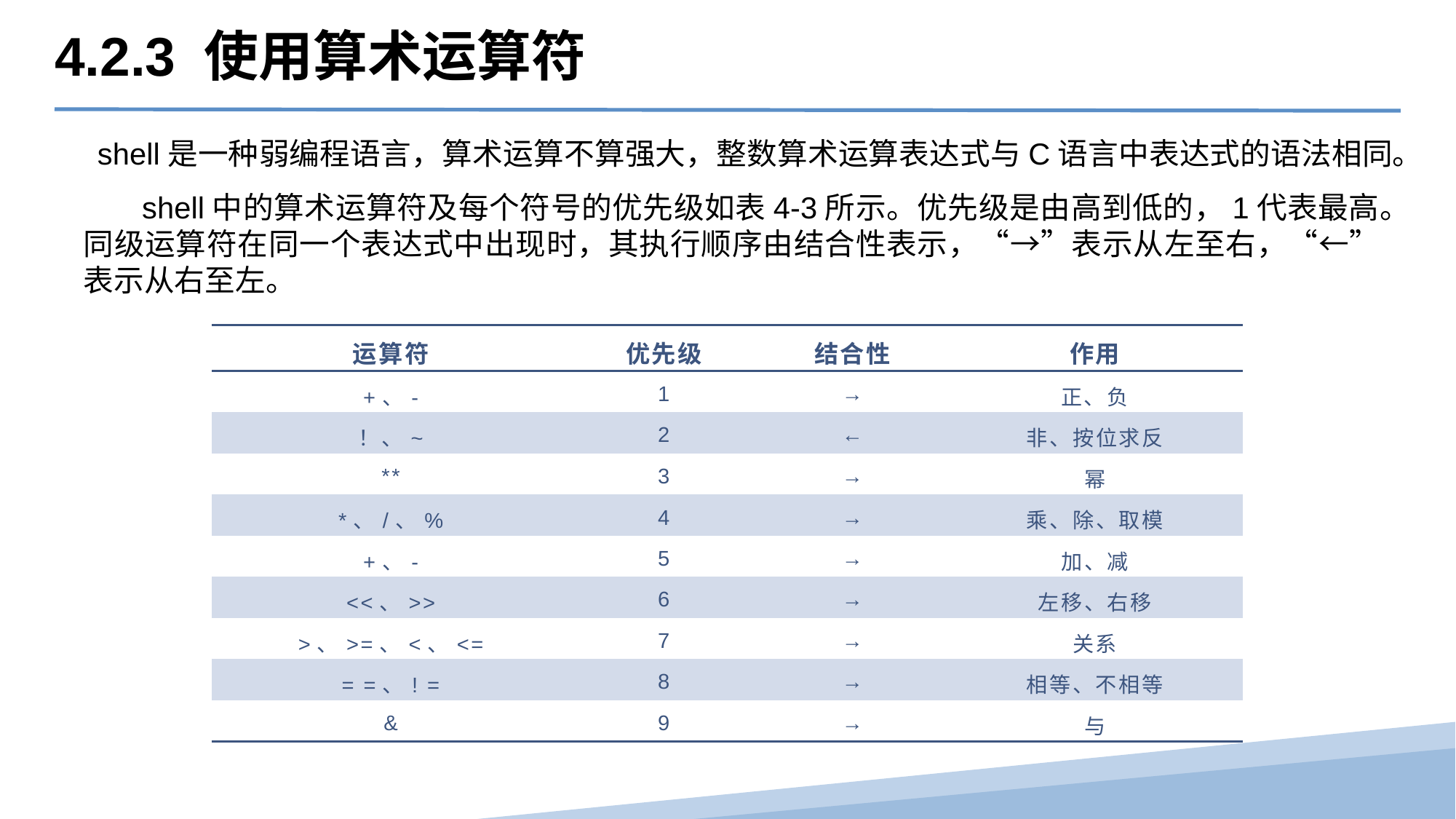

4.2.3 使用算术运算符
shell是一种弱编程语言，算术运算不算强大，整数算术运算表达式与C语言中表达式的语法相同。
   shell中的算术运算符及每个符号的优先级如表4-3所示。优先级是由高到低的，1代表最高。同级运算符在同一个表达式中出现时，其执行顺序由结合性表示，“→”表示从左至右，“←”表示从右至左。
| 运算符 | 优先级 | 结合性 | 作用 |
| --- | --- | --- | --- |
| +、- | 1 | → | 正、负 |
| ！、~ | 2 | ← | 非、按位求反 |
| \*\* | 3 | → | 幂 |
| \*、/、% | 4 | → | 乘、除、取模 |
| +、- | 5 | → | 加、减 |
| <<、>> | 6 | → | 左移、右移 |
| >、>=、<、<= | 7 | → | 关系 |
| = =、! = | 8 | → | 相等、不相等 |
| & | 9 | → | 与 |